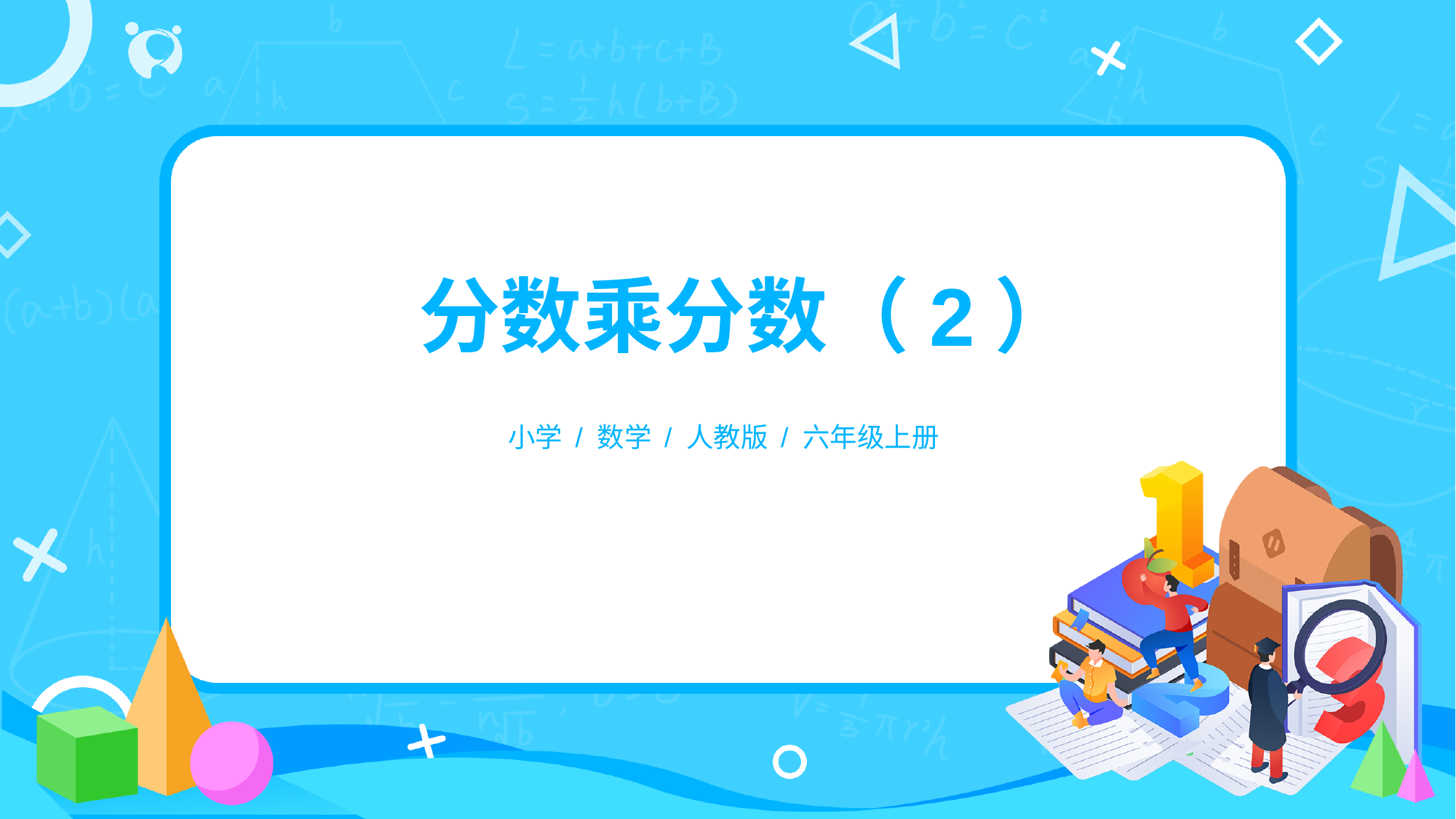

分数乘分数（2）
小学 / 数学 / 人教版 / 六年级上册